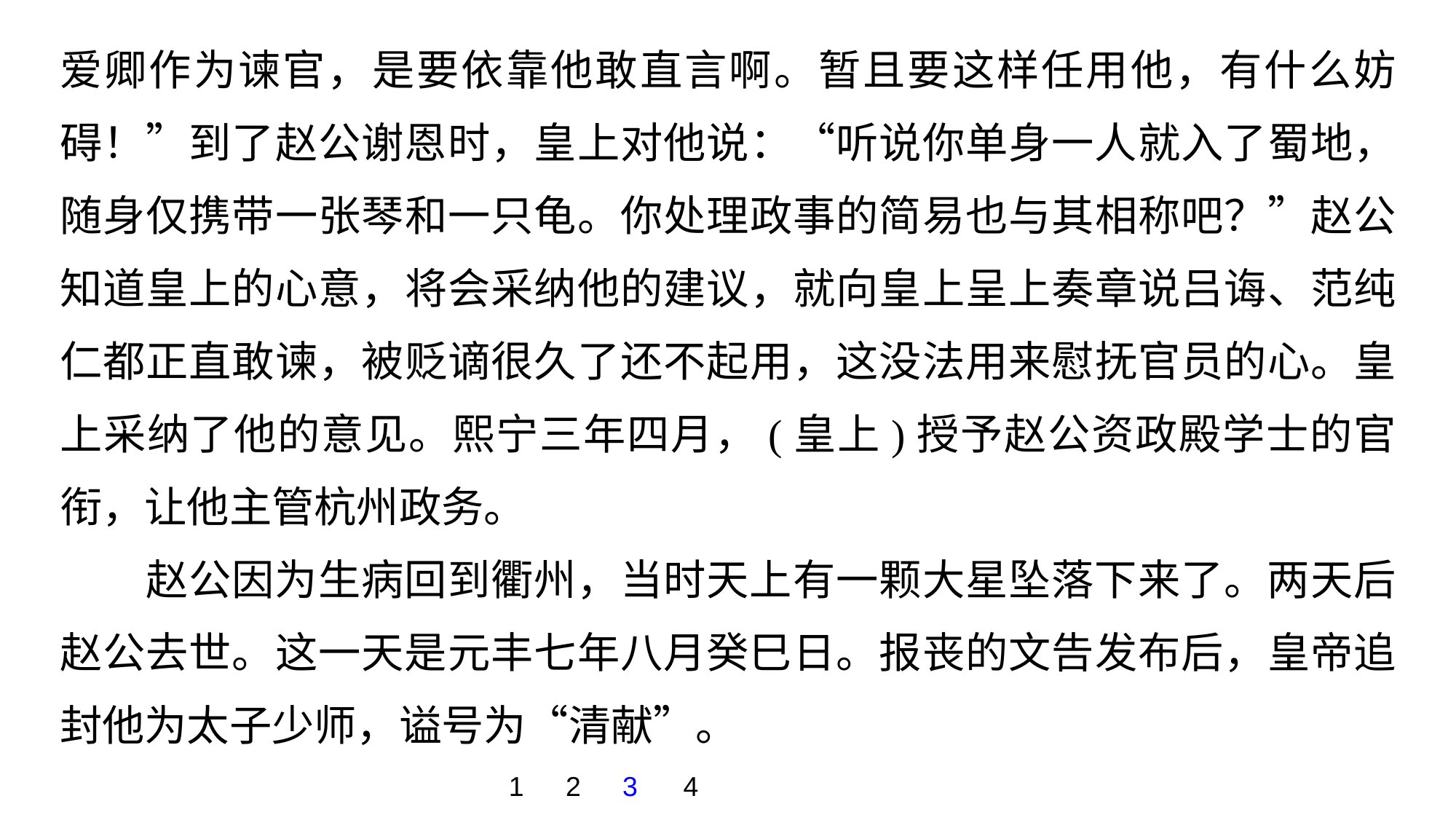

爱卿作为谏官，是要依靠他敢直言啊。暂且要这样任用他，有什么妨碍！”到了赵公谢恩时，皇上对他说：“听说你单身一人就入了蜀地，随身仅携带一张琴和一只龟。你处理政事的简易也与其相称吧？”赵公知道皇上的心意，将会采纳他的建议，就向皇上呈上奏章说吕诲、范纯仁都正直敢谏，被贬谪很久了还不起用，这没法用来慰抚官员的心。皇上采纳了他的意见。熙宁三年四月，(皇上)授予赵公资政殿学士的官衔，让他主管杭州政务。
赵公因为生病回到衢州，当时天上有一颗大星坠落下来了。两天后赵公去世。这一天是元丰七年八月癸巳日。报丧的文告发布后，皇帝追封他为太子少师，谥号为“清献”。
1
2
3
4